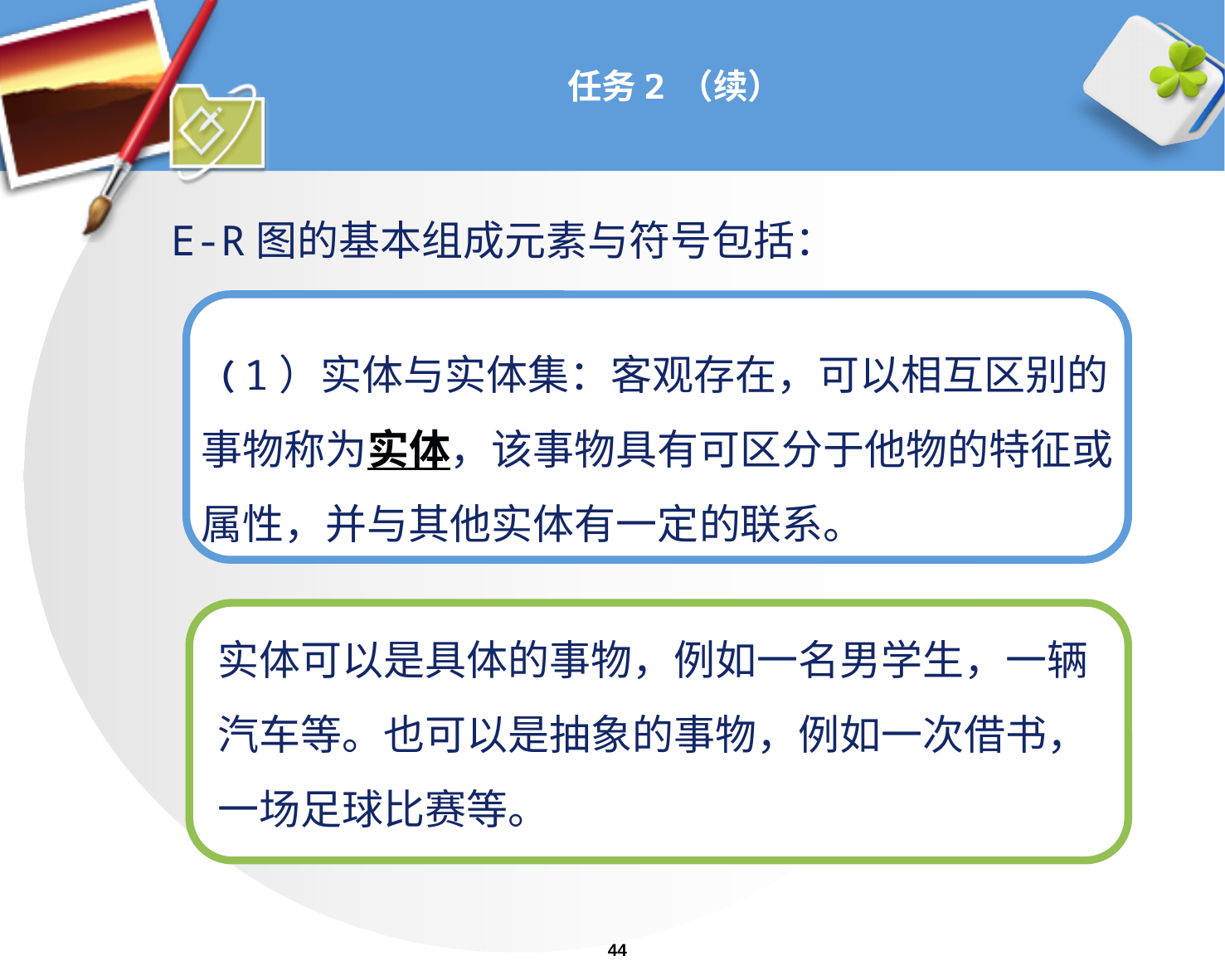

# 任务2 （续）
E-R图的基本组成元素与符号包括：

（1）实体与实体集：客观存在，可以相互区别的事物称为实体，该事物具有可区分于他物的特征或属性，并与其他实体有一定的联系。

实体可以是具体的事物，例如一名男学生，一辆汽车等。也可以是抽象的事物，例如一次借书，一场足球比赛等。
44